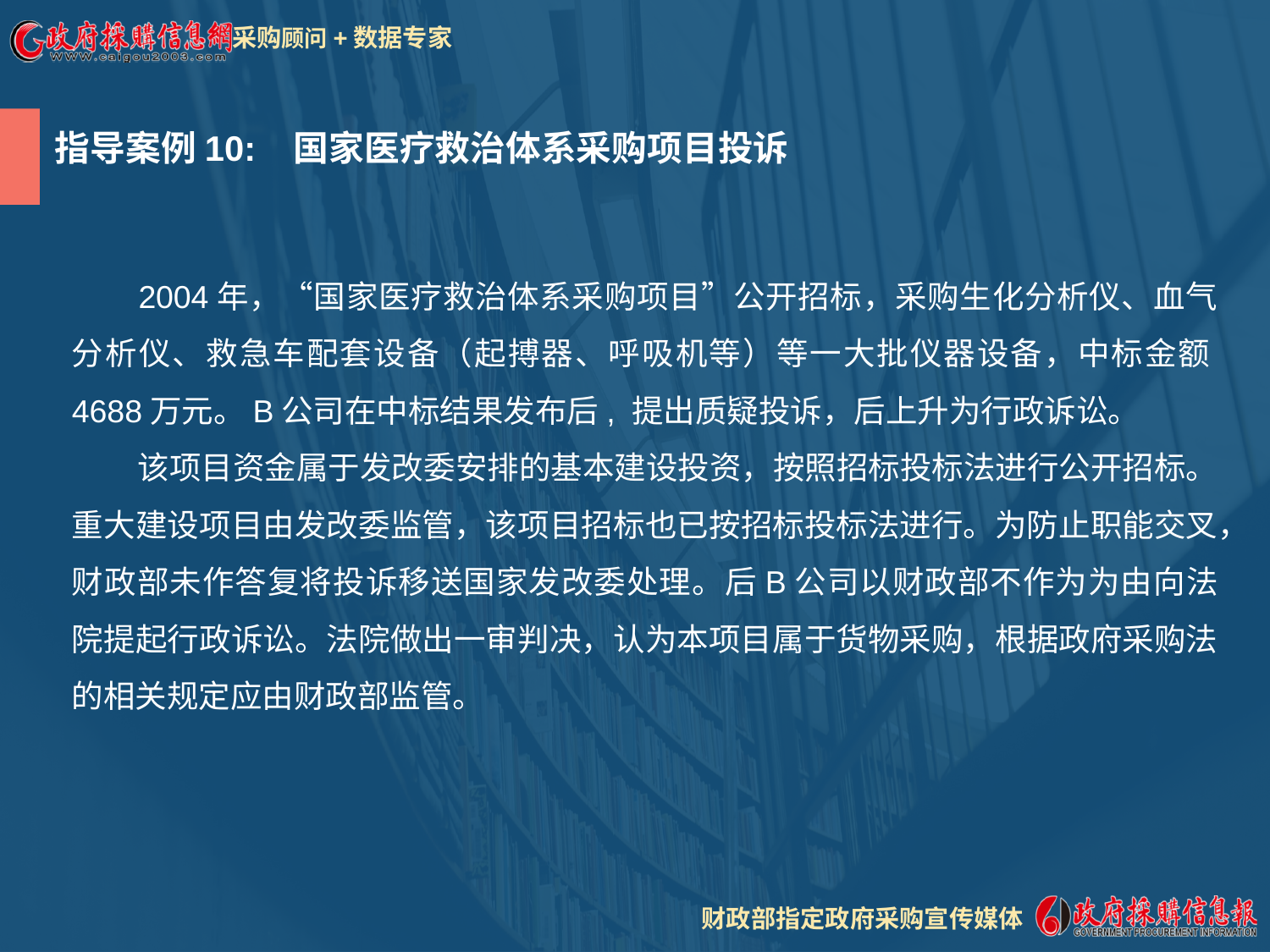

指导案例10:   国家医疗救治体系采购项目投诉

       2004年，“国家医疗救治体系采购项目”公开招标，采购生化分析仪、血气分析仪、救急车配套设备（起搏器、呼吸机等）等一大批仪器设备，中标金额4688万元。B公司在中标结果发布后, 提出质疑投诉，后上升为行政诉讼。
        该项目资金属于发改委安排的基本建设投资，按照招标投标法进行公开招标。重大建设项目由发改委监管，该项目招标也已按招标投标法进行。为防止职能交叉，财政部未作答复将投诉移送国家发改委处理。后B公司以财政部不作为为由向法院提起行政诉讼。法院做出一审判决，认为本项目属于货物采购，根据政府采购法的相关规定应由财政部监管。